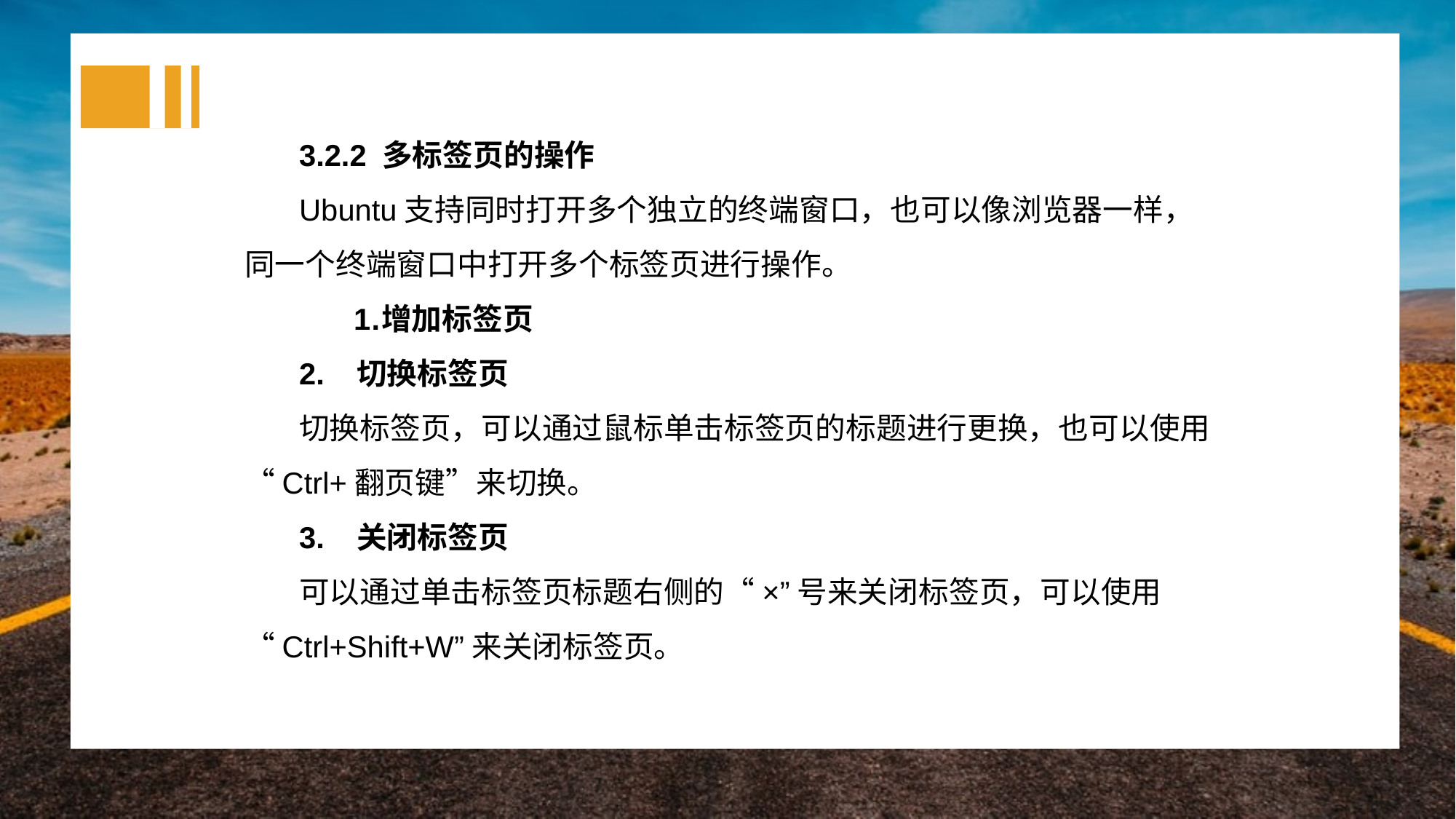

3.2.2 多标签页的操作
Ubuntu支持同时打开多个独立的终端窗口，也可以像浏览器一样，同一个终端窗口中打开多个标签页进行操作。
增加标签页
2.   切换标签页
切换标签页，可以通过鼠标单击标签页的标题进行更换，也可以使用“Ctrl+翻页键”来切换。
3.   关闭标签页
可以通过单击标签页标题右侧的“×”号来关闭标签页，可以使用“Ctrl+Shift+W”来关闭标签页。